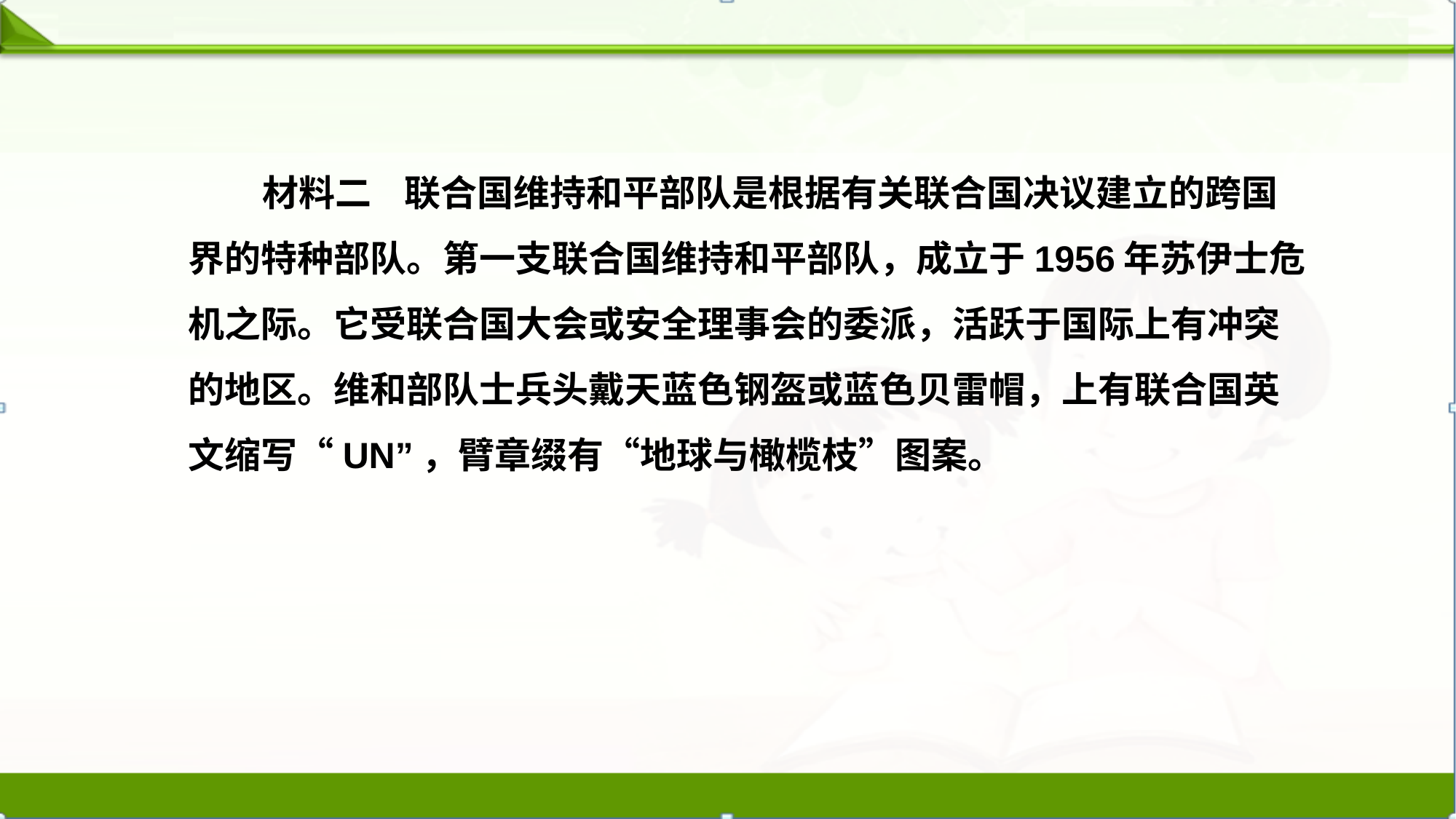

材料二    联合国维持和平部队是根据有关联合国决议建立的跨国界的特种部队。第一支联合国维持和平部队，成立于1956年苏伊士危机之际。它受联合国大会或安全理事会的委派，活跃于国际上有冲突的地区。维和部队士兵头戴天蓝色钢盔或蓝色贝雷帽，上有联合国英文缩写“UN”，臂章缀有“地球与橄榄枝”图案。